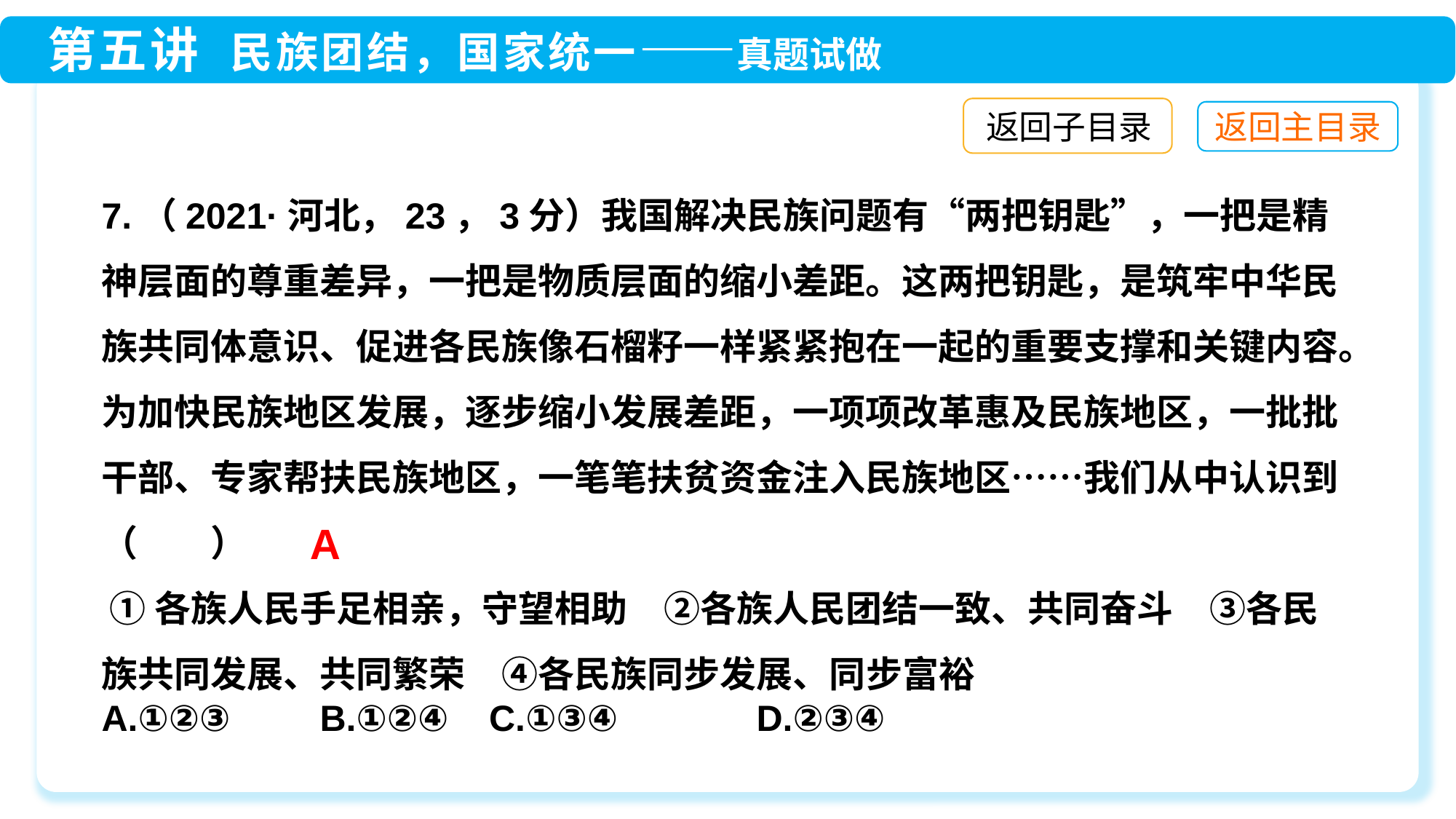

返回子目录
7.（2021·河北，23，3分）我国解决民族问题有“两把钥匙”，一把是精神层面的尊重差异，一把是物质层面的缩小差距。这两把钥匙，是筑牢中华民族共同体意识、促进各民族像石榴籽一样紧紧抱在一起的重要支撑和关键内容。为加快民族地区发展，逐步缩小发展差距，一项项改革惠及民族地区，一批批干部、专家帮扶民族地区，一笔笔扶贫资金注入民族地区……我们从中认识到（　　）
 ①各族人民手足相亲，守望相助　②各族人民团结一致、共同奋斗　③各民族共同发展、共同繁荣　④各民族同步发展、同步富裕
A.①②③　	B.①②④    C.①③④　 	D.②③④
A